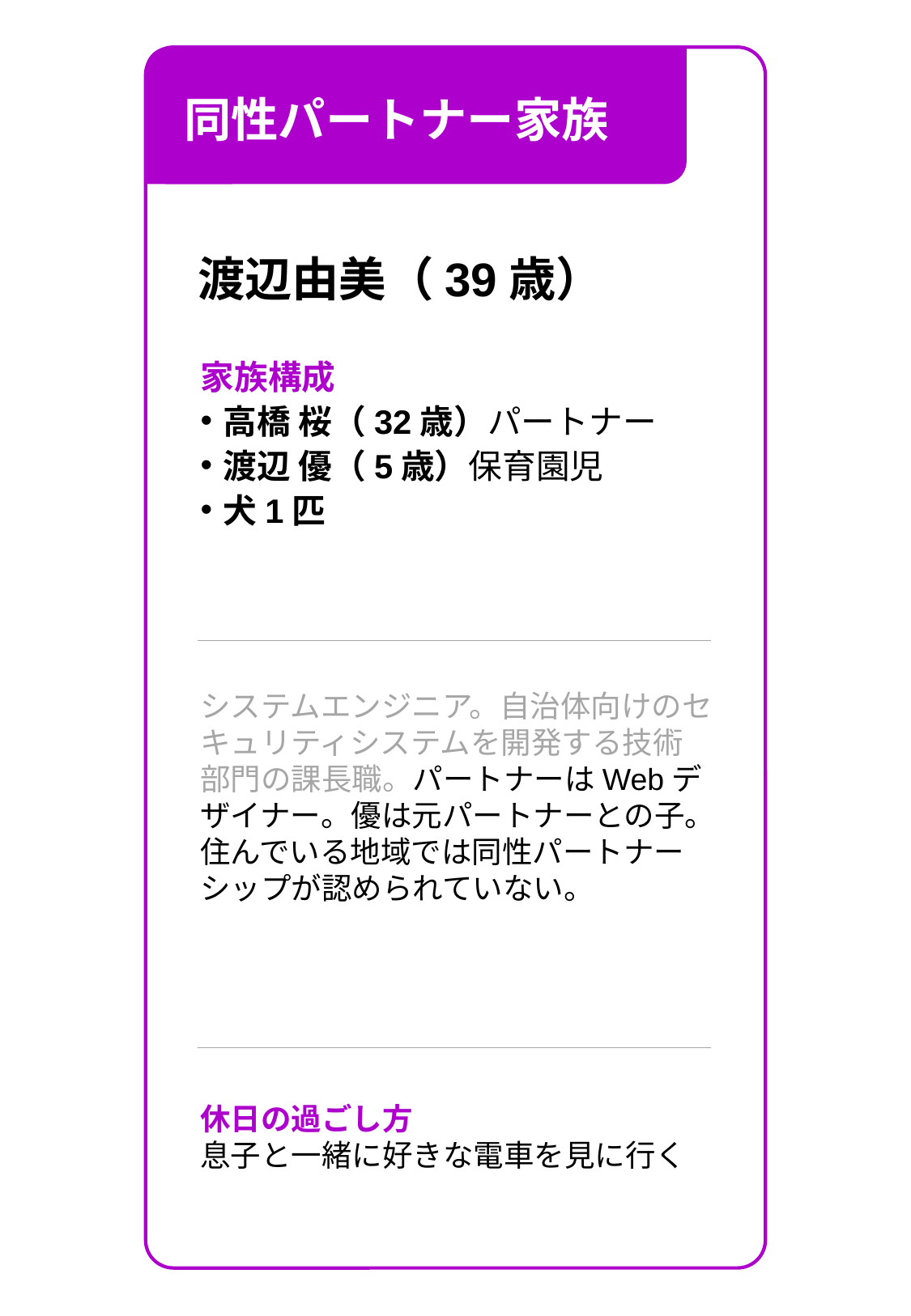

同性パートナー家族

渡辺由美（39歳）
家族構成
高橋 桜（32歳）パートナー
渡辺 優（5歳）保育園児
犬1匹
システムエンジニア。自治体向けのセキュリティシステムを開発する技術部門の課長職。パートナーはWebデザイナー。優は元パートナーとの子。住んでいる地域では同性パートナーシップが認められていない。
休日の過ごし方
息子と一緒に好きな電車を見に行く